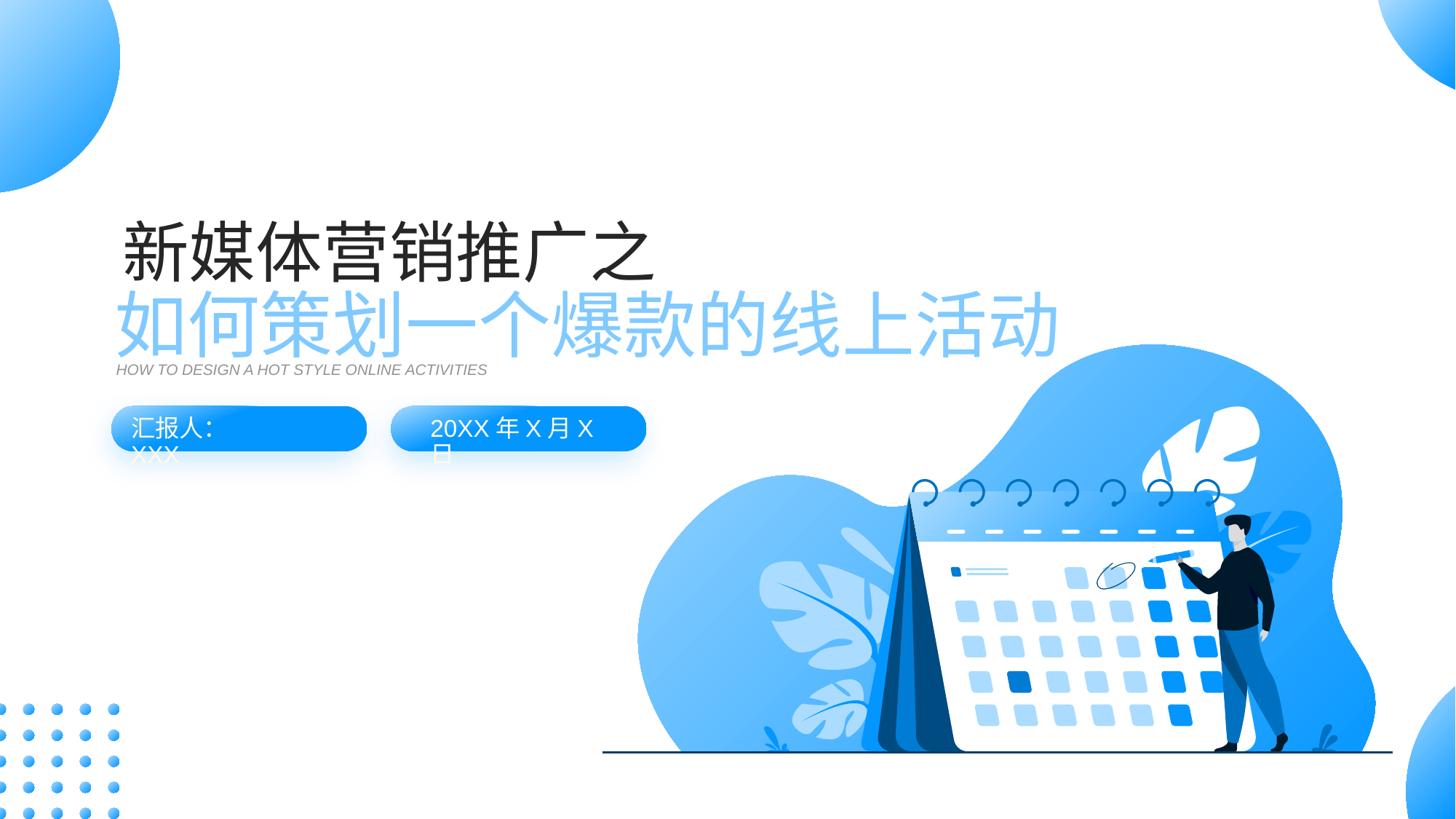

新媒体营销推广之
如何策划一个爆款的线上活动
HOW TO DESIGN A HOT STYLE ONLINE ACTIVITIES
汇报人：XXX
20XX年X月X日